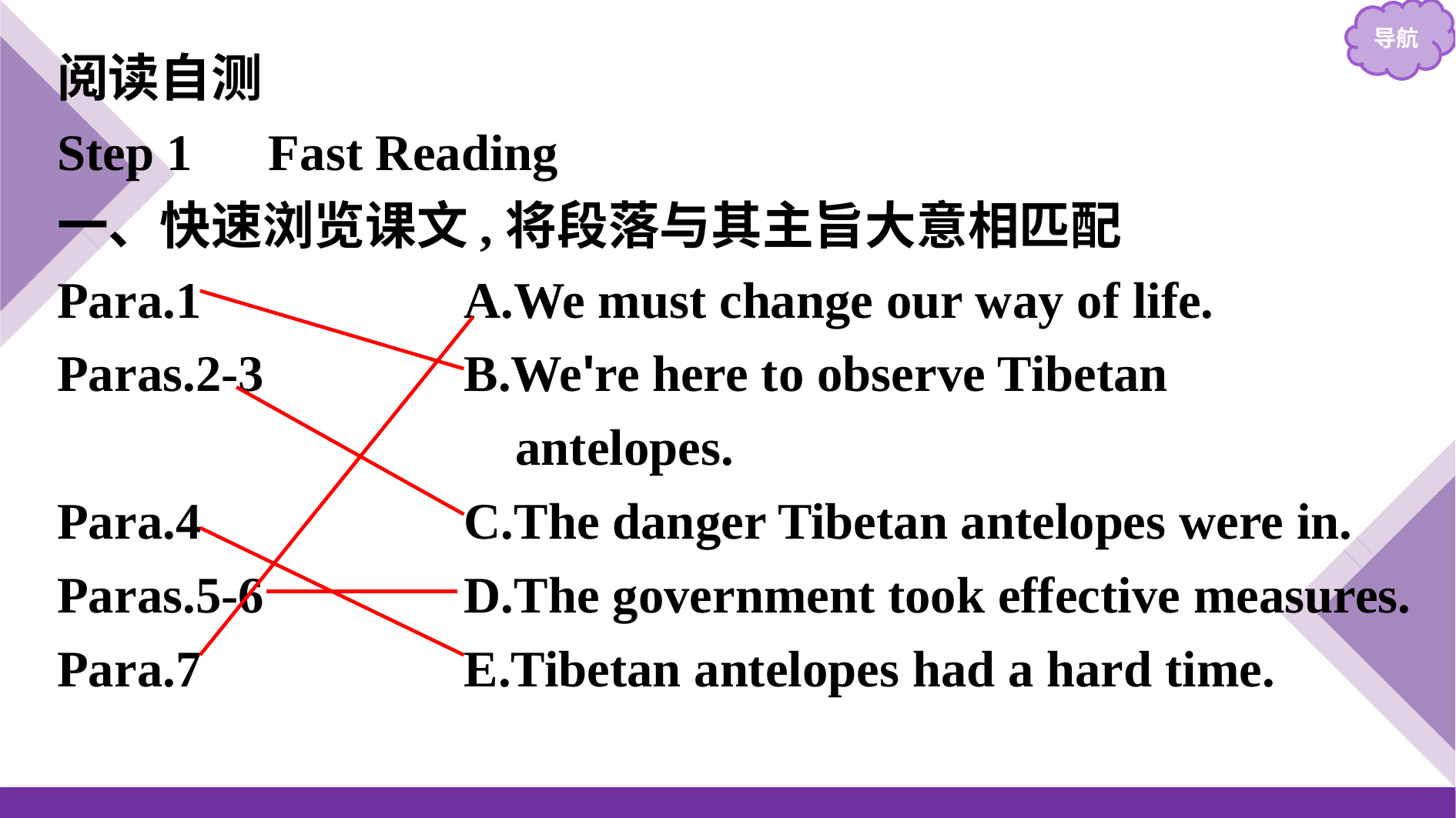

阅读自测
Step 1　Fast Reading
一、快速浏览课文,将段落与其主旨大意相匹配
Para.1　　　　	A.We must change our way of life.
Paras.2-3			B.We're here to observe Tibetan
				    antelopes.
Para.4			C.The danger Tibetan antelopes were in.
Paras.5-6			D.The government took effective measures.
Para.7			E.Tibetan antelopes had a hard time.